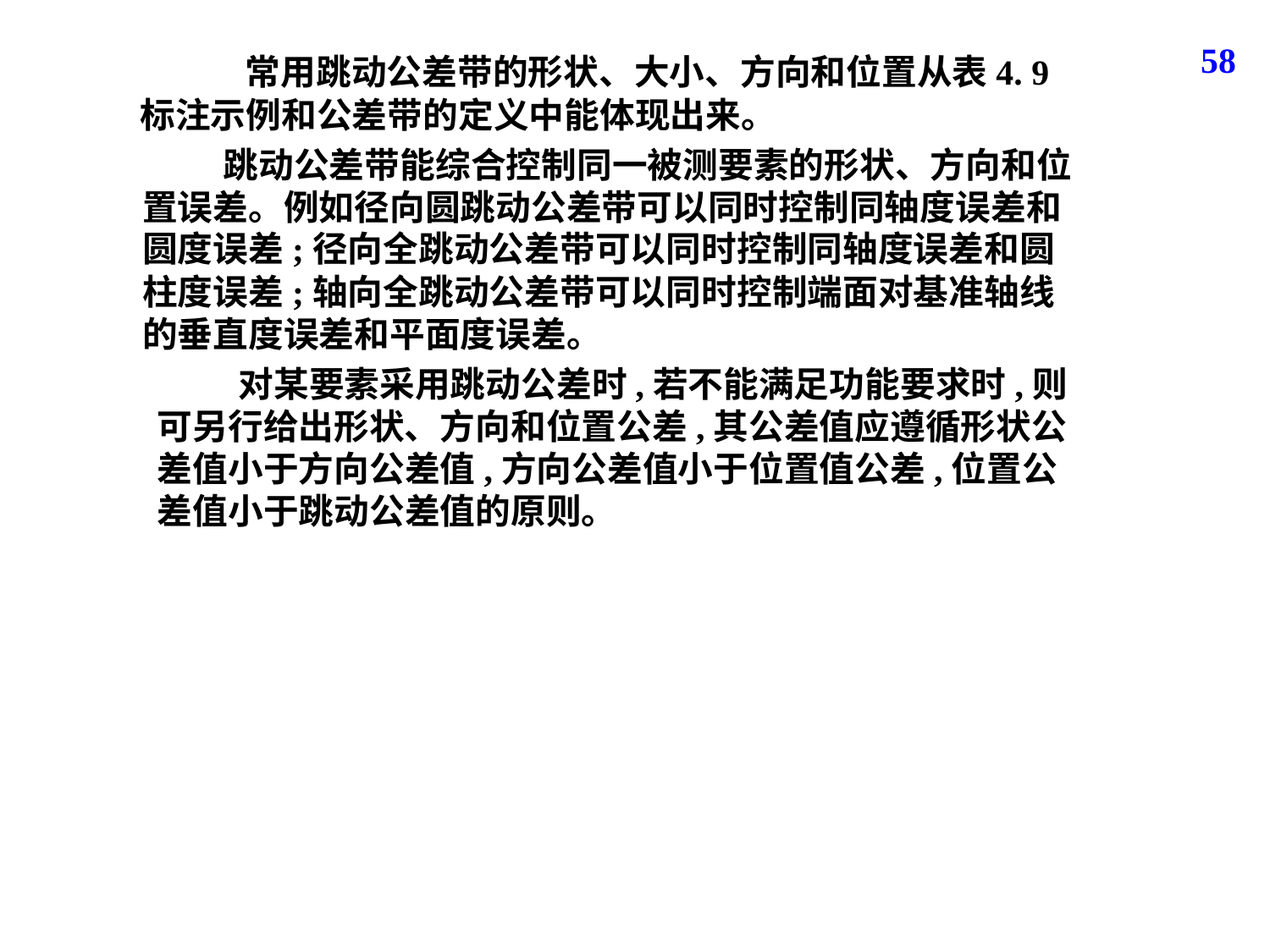

58
          常用跳动公差带的形状、大小、方向和位置从表4. 9 标注示例和公差带的定义中能体现出来。
         跳动公差带能综合控制同一被测要素的形状、方向和位置误差。例如径向圆跳动公差带可以同时控制同轴度误差和圆度误差;径向全跳动公差带可以同时控制同轴度误差和圆柱度误差;轴向全跳动公差带可以同时控制端面对基准轴线的垂直度误差和平面度误差。
         对某要素采用跳动公差时,若不能满足功能要求时,则可另行给出形状、方向和位置公差,其公差值应遵循形状公差值小于方向公差值,方向公差值小于位置值公差,位置公差值小于跳动公差值的原则。